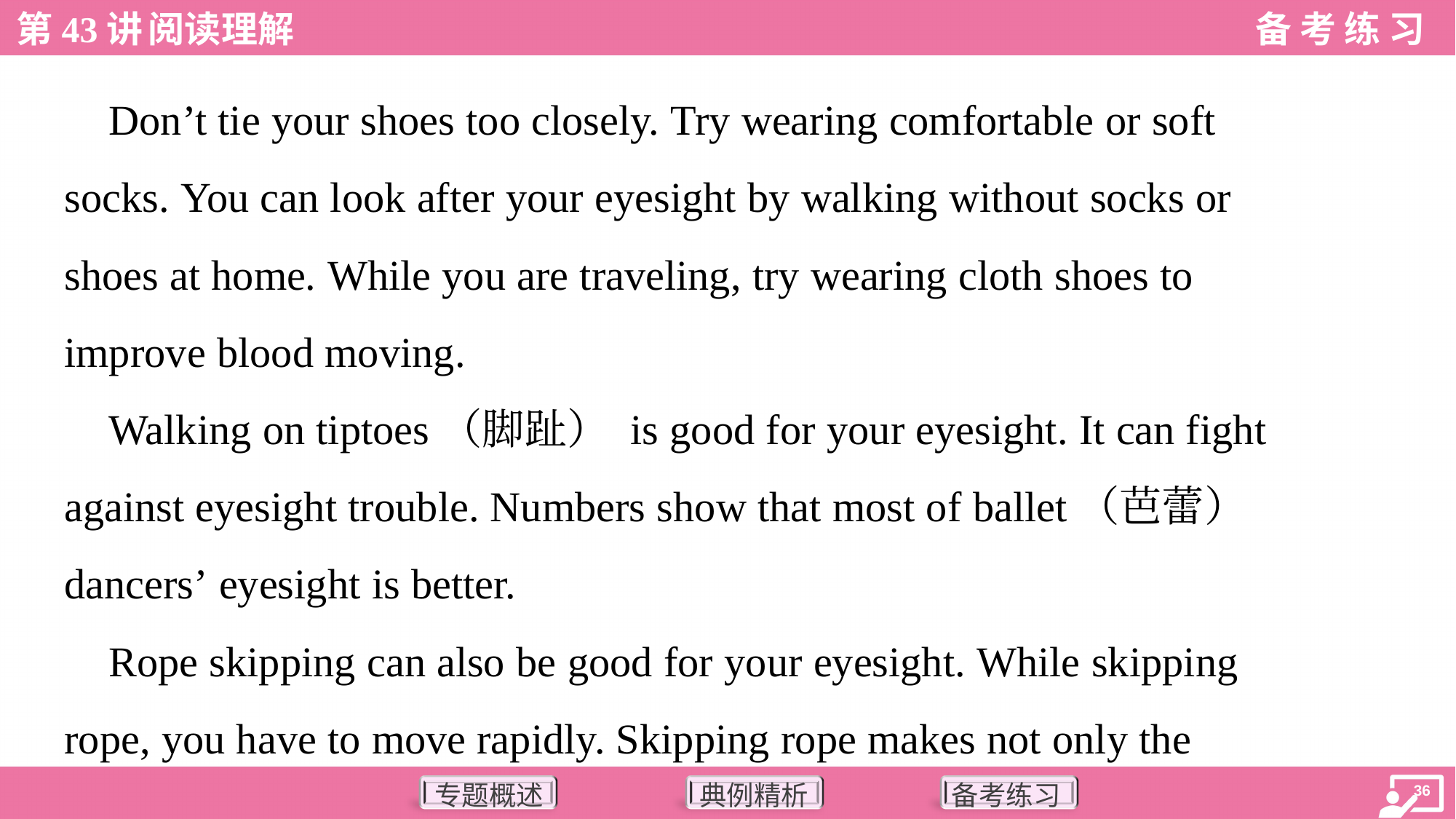

Don’t tie your shoes too closely. Try wearing comfortable or soft
socks. You can look after your eyesight by walking without socks or
shoes at home. While you are traveling, try wearing cloth shoes to
improve blood moving.
    Walking on tiptoes（脚趾） is good for your eyesight. It can fight
against eyesight trouble. Numbers show that most of ballet（芭蕾）
dancers’ eyesight is better.
    Rope skipping can also be good for your eyesight. While skipping
rope, you have to move rapidly. Skipping rope makes not only the